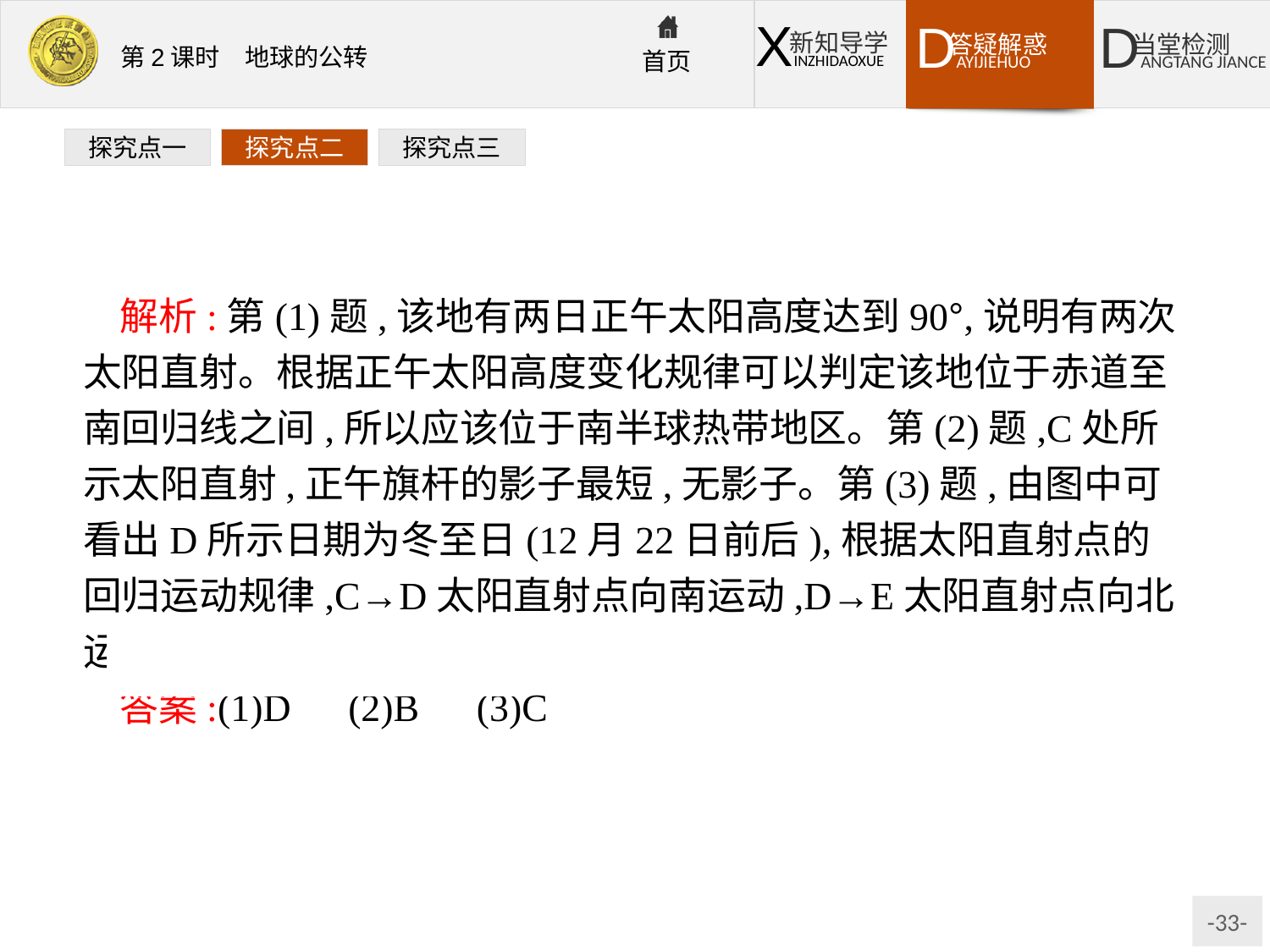

探究点一
探究点二
探究点三
解析:第(1)题,该地有两日正午太阳高度达到90°,说明有两次太阳直射。根据正午太阳高度变化规律可以判定该地位于赤道至南回归线之间,所以应该位于南半球热带地区。第(2)题,C处所示太阳直射,正午旗杆的影子最短,无影子。第(3)题,由图中可看出D所示日期为冬至日(12月22日前后),根据太阳直射点的回归运动规律,C→D太阳直射点向南运动,D→E太阳直射点向北运动。
答案:(1)D　(2)B　(3)C